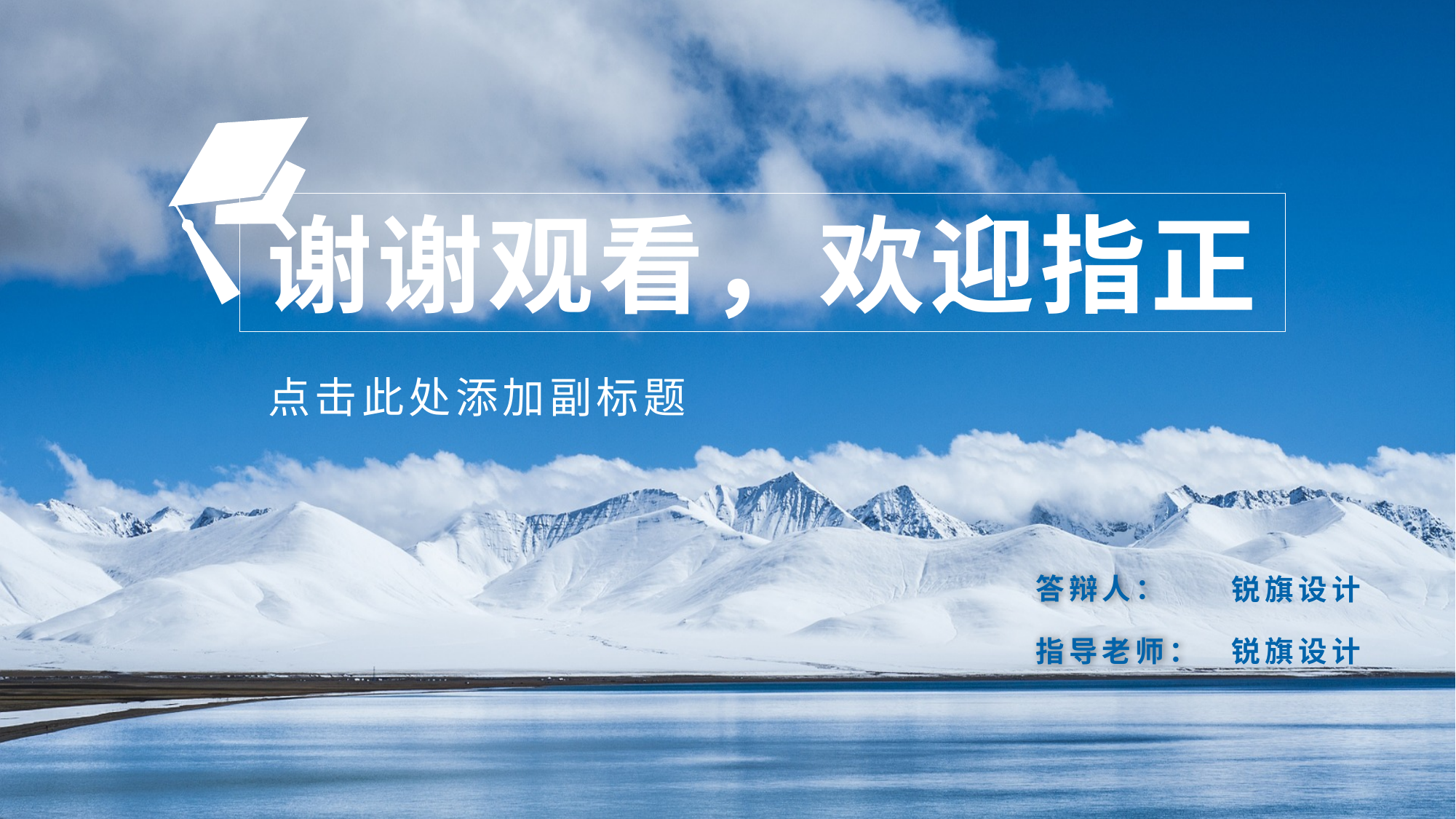

谢谢观看，欢迎指正
点击此处添加副标题
答辩人：
锐旗设计
指导老师：
锐旗设计